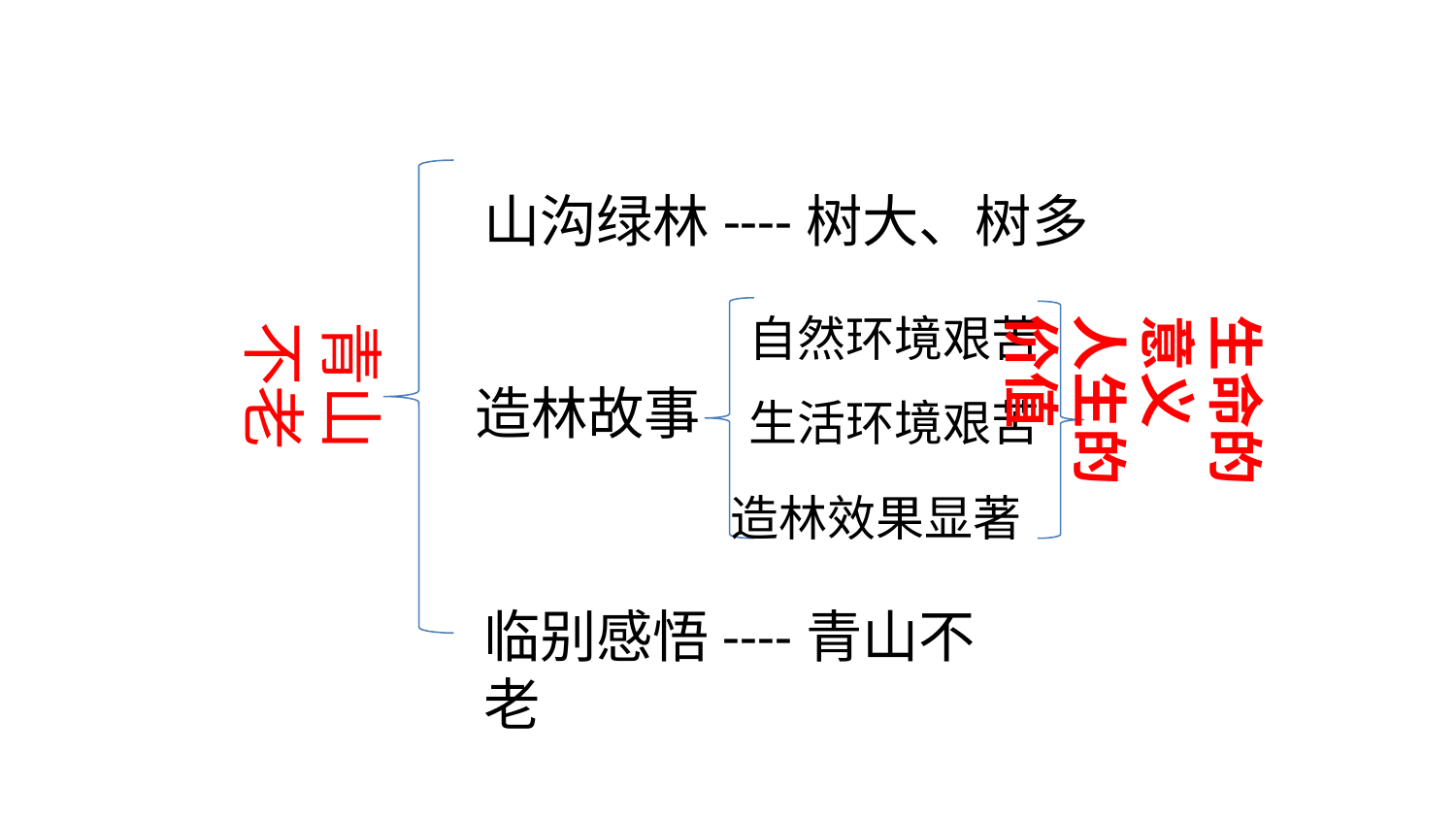

山沟绿林----树大、树多

生命的意义
人生的价值
自然环境艰苦
青山不老
造林故事
生活环境艰苦
造林效果显著
临别感悟----青山不老